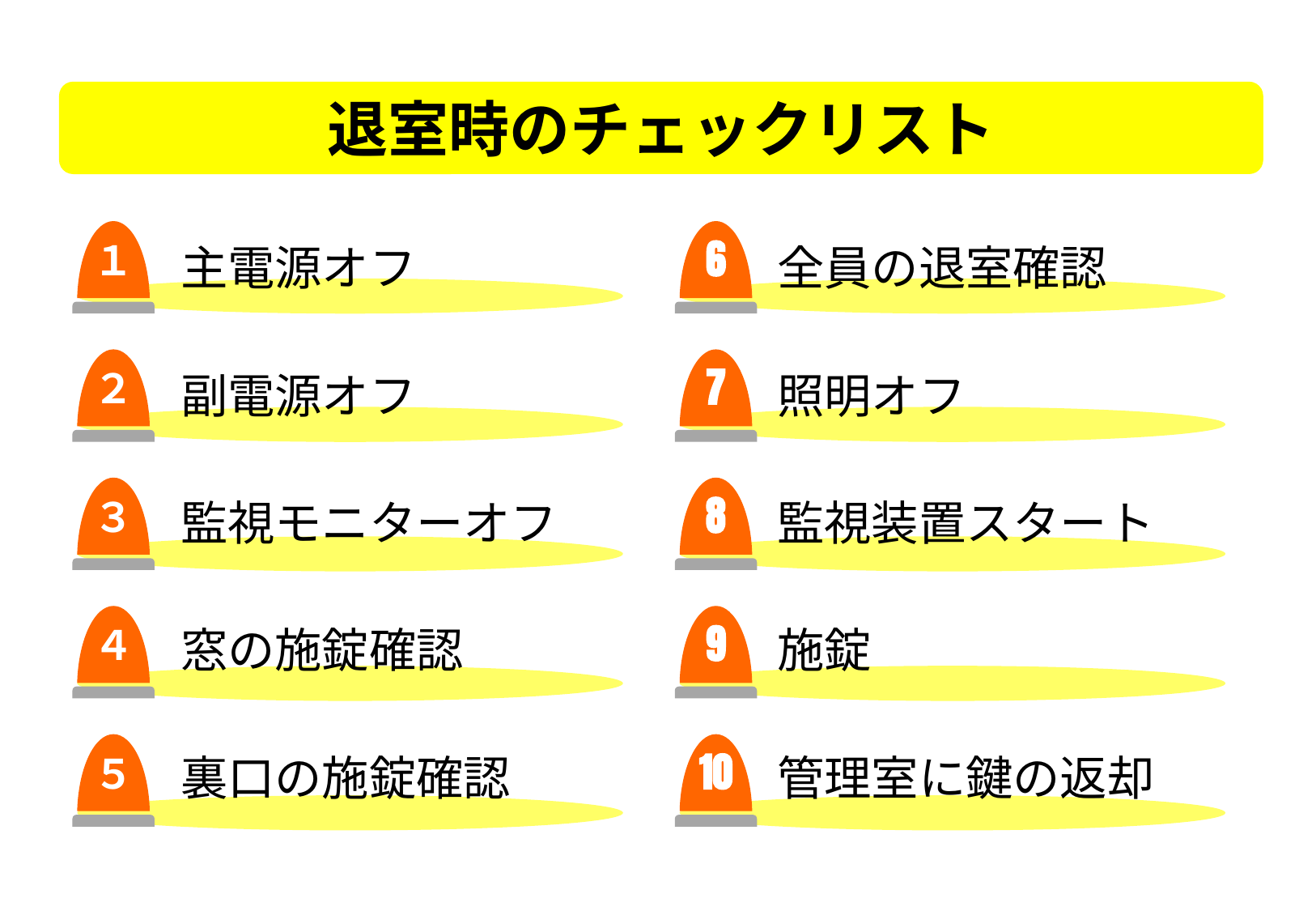

退室時のチェックリスト
１

6

主電源オフ
全員の退室確認

7

２

副電源オフ
照明オフ

３

8

監視モニターオフ
監視装置スタート

４

9

窓の施錠確認
施錠

５

10

裏口の施錠確認
管理室に鍵の返却